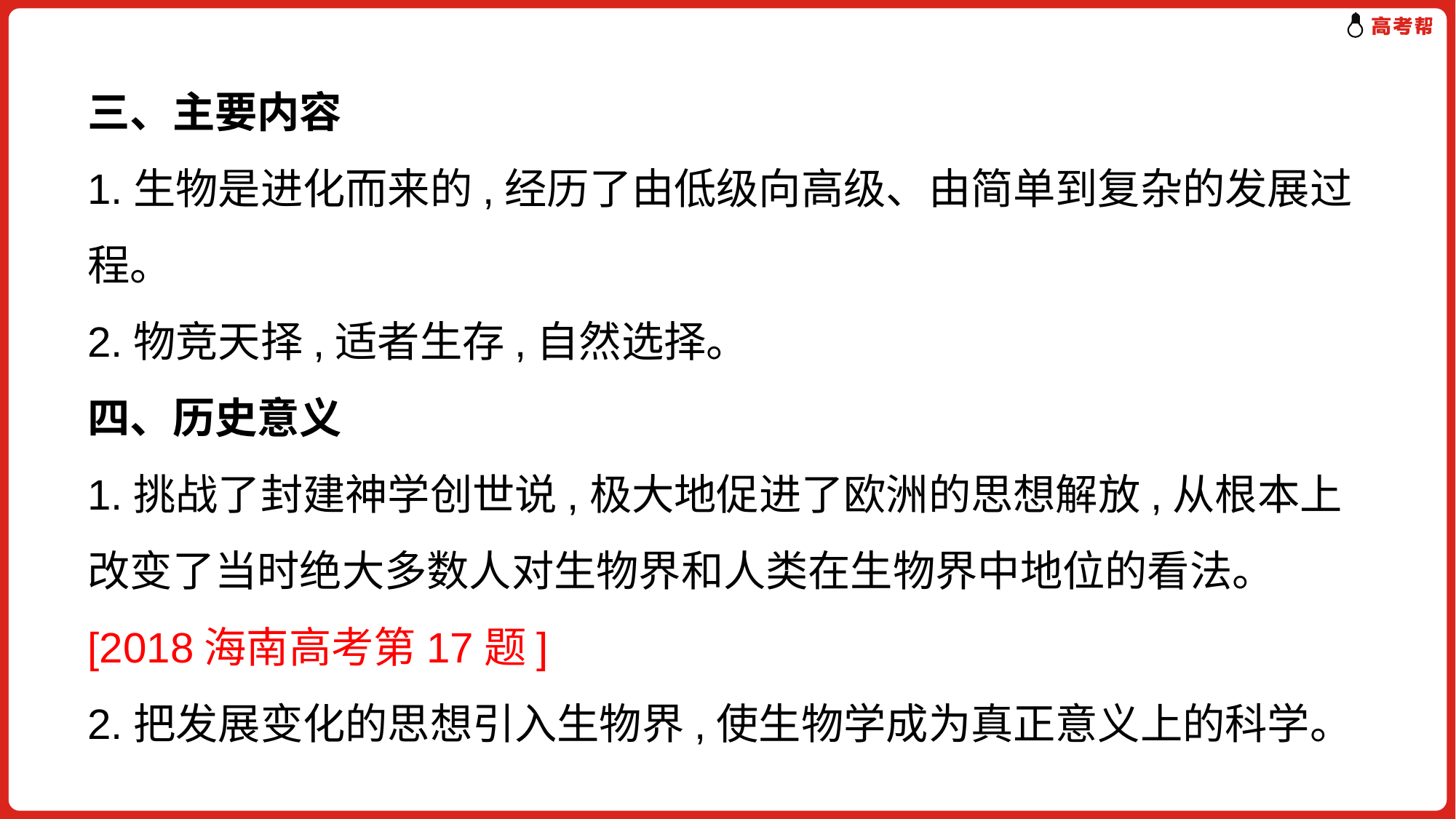

# 三、主要内容 1.生物是进化而来的,经历了由低级向高级、由简单到复杂的发展过程。 2.物竞天择,适者生存,自然选择。 四、历史意义 1.挑战了封建神学创世说,极大地促进了欧洲的思想解放,从根本上改变了当时绝大多数人对生物界和人类在生物界中地位的看法。[2018海南高考第17题] 2.把发展变化的思想引入生物界,使生物学成为真正意义上的科学。